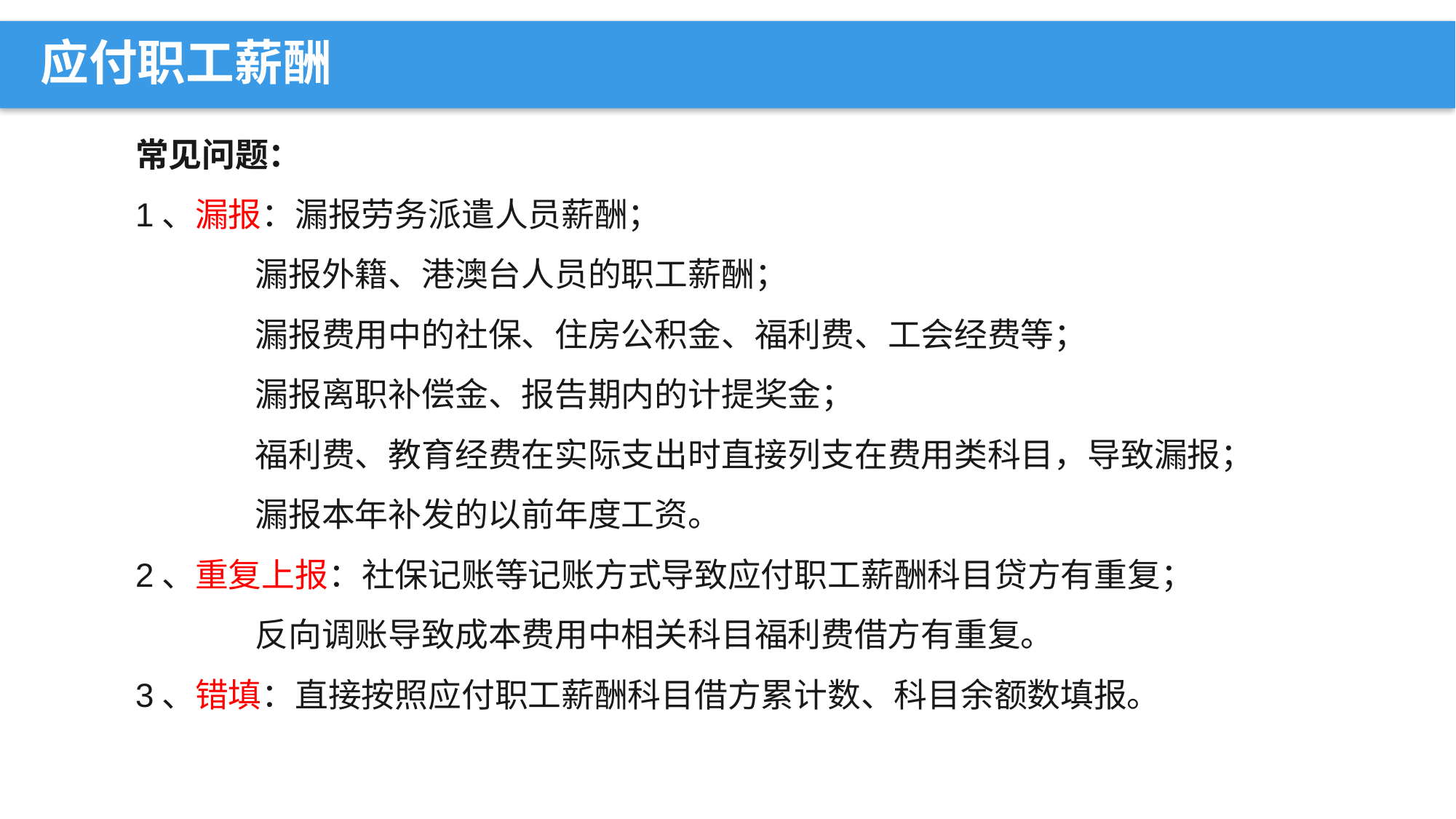

应付职工薪酬
常见问题：
1、漏报：漏报劳务派遣人员薪酬；
               漏报外籍、港澳台人员的职工薪酬；
               漏报费用中的社保、住房公积金、福利费、工会经费等；
               漏报离职补偿金、报告期内的计提奖金；
               福利费、教育经费在实际支出时直接列支在费用类科目，导致漏报；
               漏报本年补发的以前年度工资。
2、重复上报：社保记账等记账方式导致应付职工薪酬科目贷方有重复；
               反向调账导致成本费用中相关科目福利费借方有重复。
3、错填：直接按照应付职工薪酬科目借方累计数、科目余额数填报。